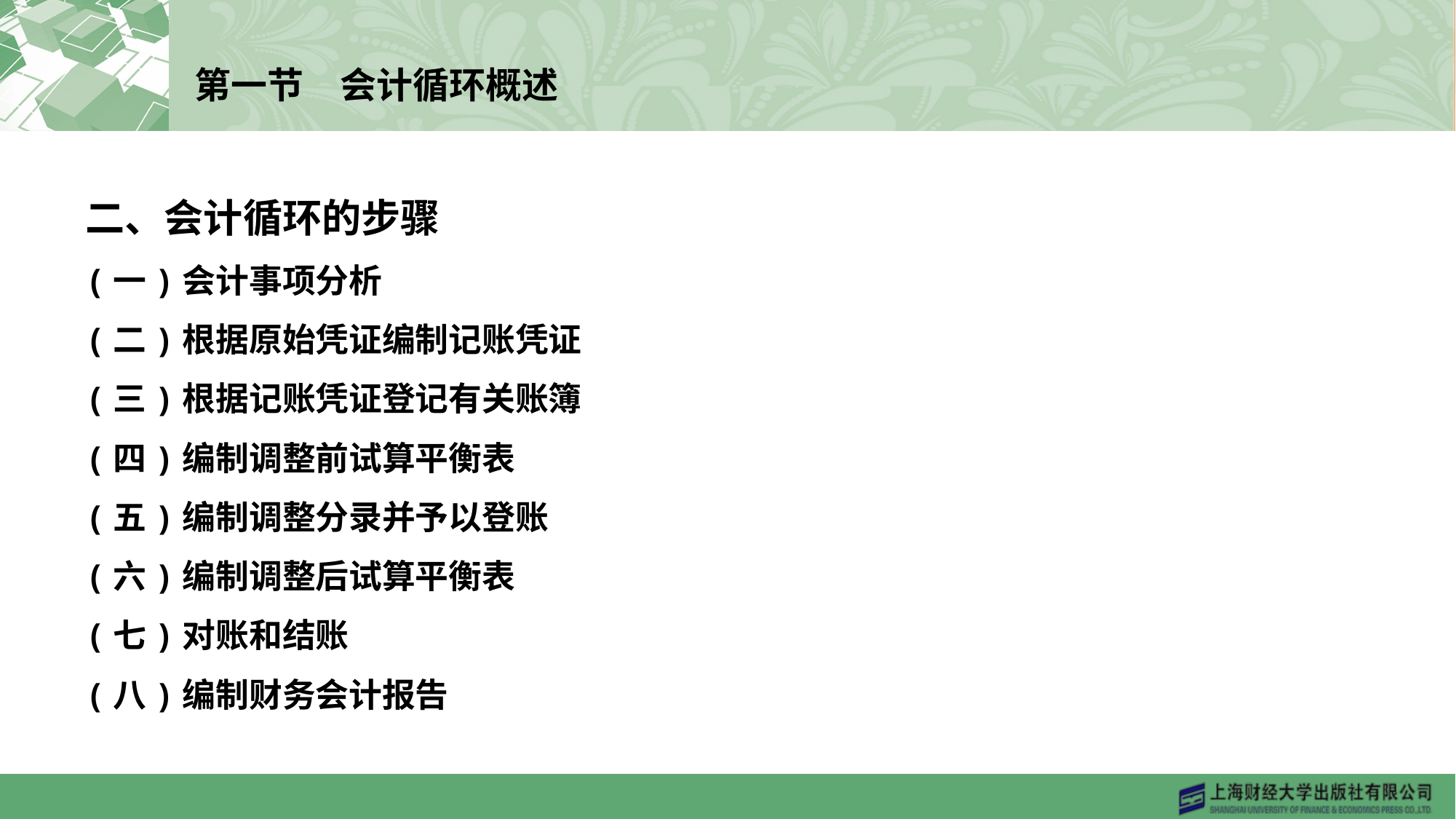

# 第一节　会计循环概述
二、会计循环的步骤
(一)会计事项分析
(二)根据原始凭证编制记账凭证
(三)根据记账凭证登记有关账簿
(四)编制调整前试算平衡表
(五)编制调整分录并予以登账
(六)编制调整后试算平衡表
(七)对账和结账
(八)编制财务会计报告